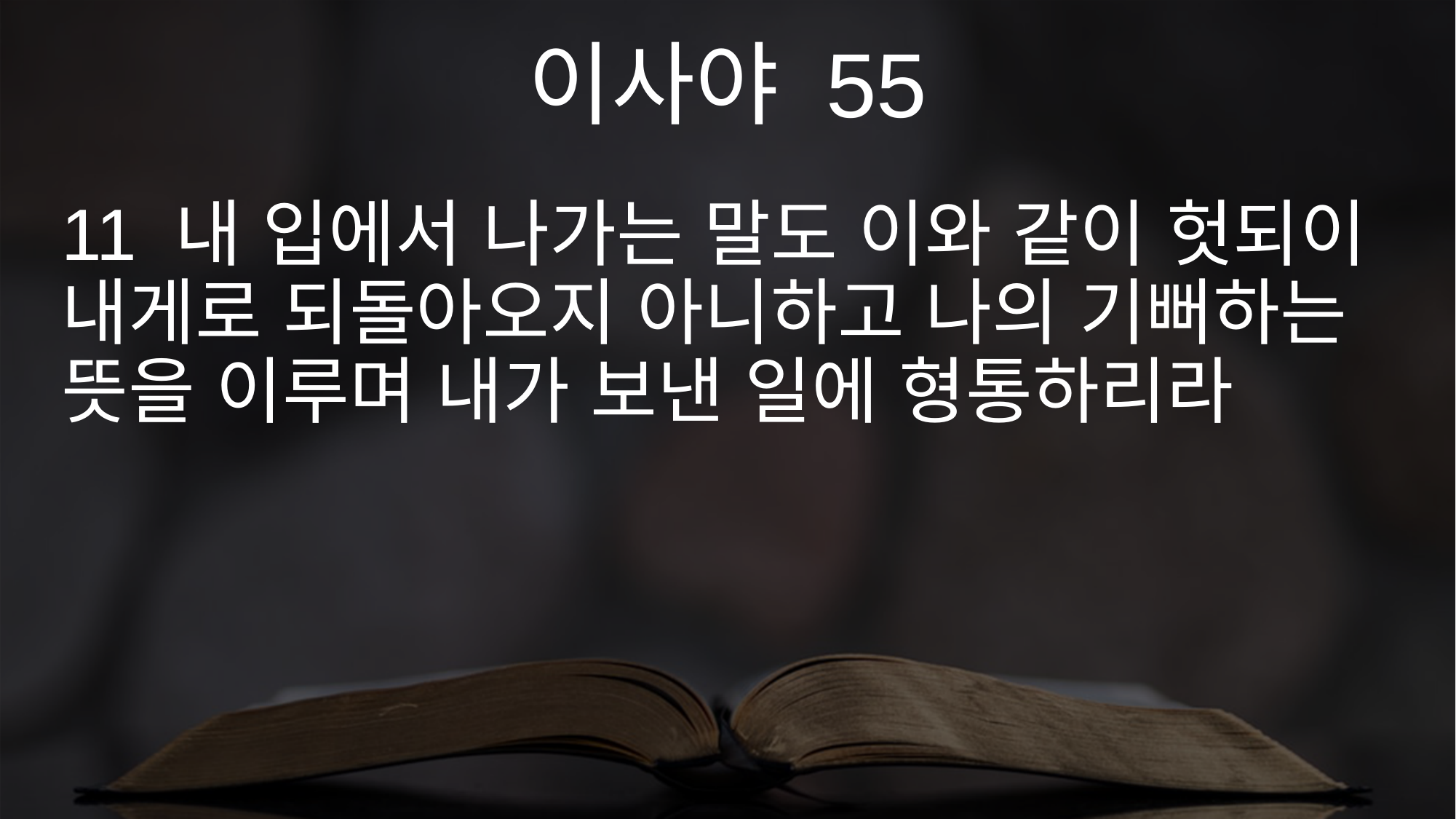

이사야 55
11 내 입에서 나가는 말도 이와 같이 헛되이 내게로 되돌아오지 아니하고 나의 기뻐하는 뜻을 이루며 내가 보낸 일에 형통하리라